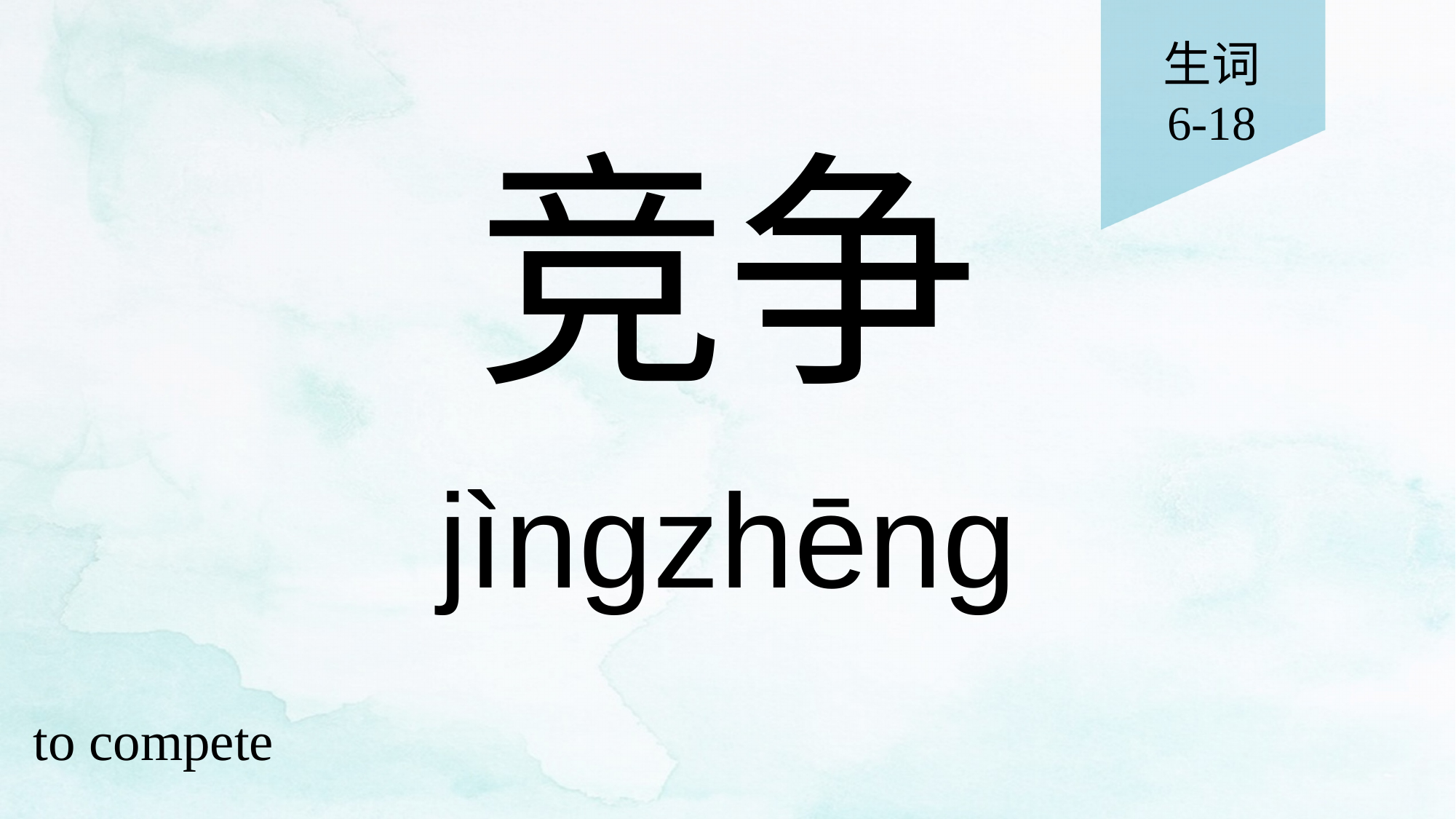

生词
6-18
# 竞争
jìngzhēng
to compete